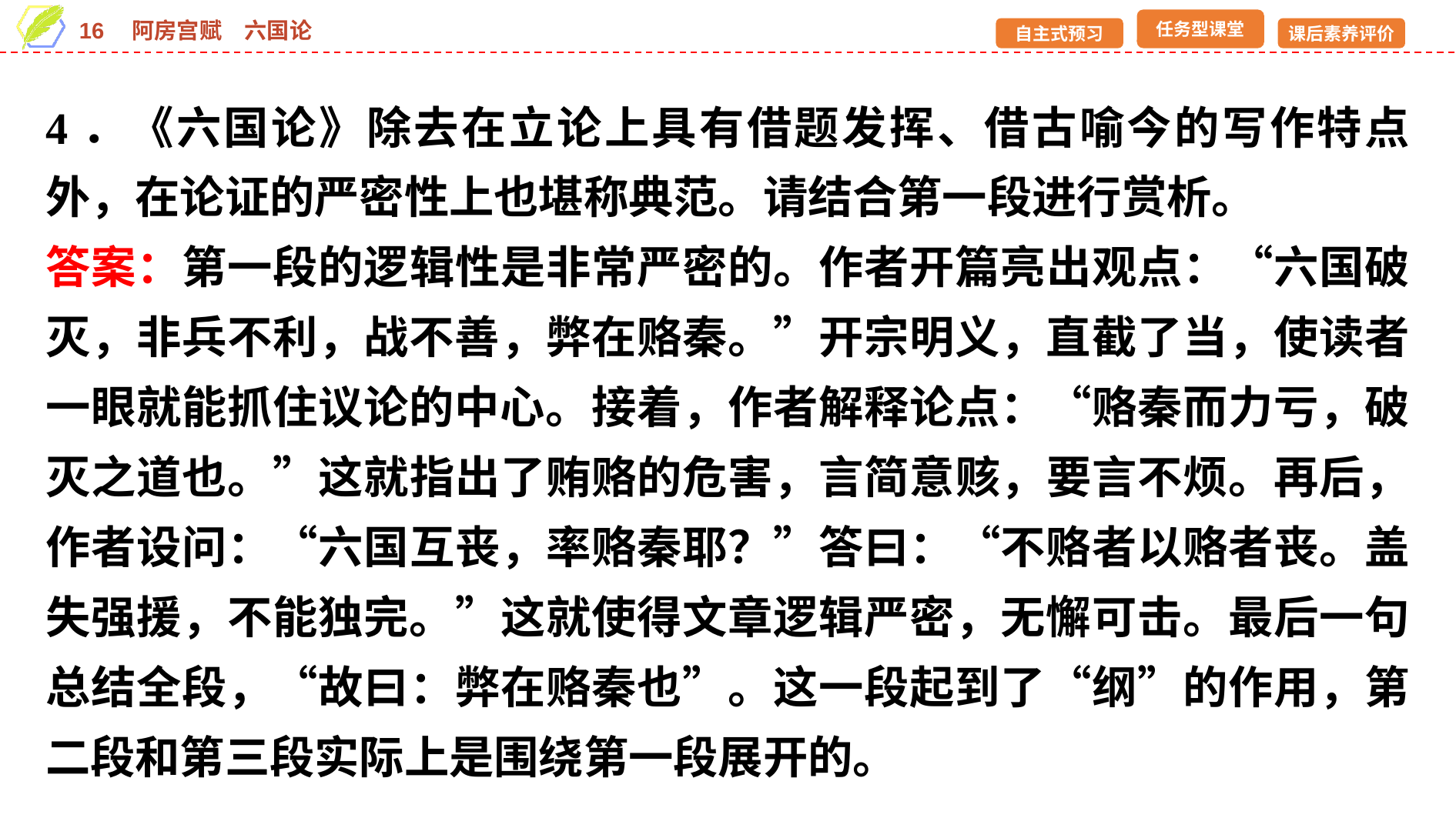

4．《六国论》除去在立论上具有借题发挥、借古喻今的写作特点外，在论证的严密性上也堪称典范。请结合第一段进行赏析。
答案：第一段的逻辑性是非常严密的。作者开篇亮出观点：“六国破灭，非兵不利，战不善，弊在赂秦。”开宗明义，直截了当，使读者一眼就能抓住议论的中心。接着，作者解释论点：“赂秦而力亏，破灭之道也。”这就指出了贿赂的危害，言简意赅，要言不烦。再后，作者设问：“六国互丧，率赂秦耶？”答曰：“不赂者以赂者丧。盖失强援，不能独完。”这就使得文章逻辑严密，无懈可击。最后一句总结全段，“故曰：弊在赂秦也”。这一段起到了“纲”的作用，第二段和第三段实际上是围绕第一段展开的。